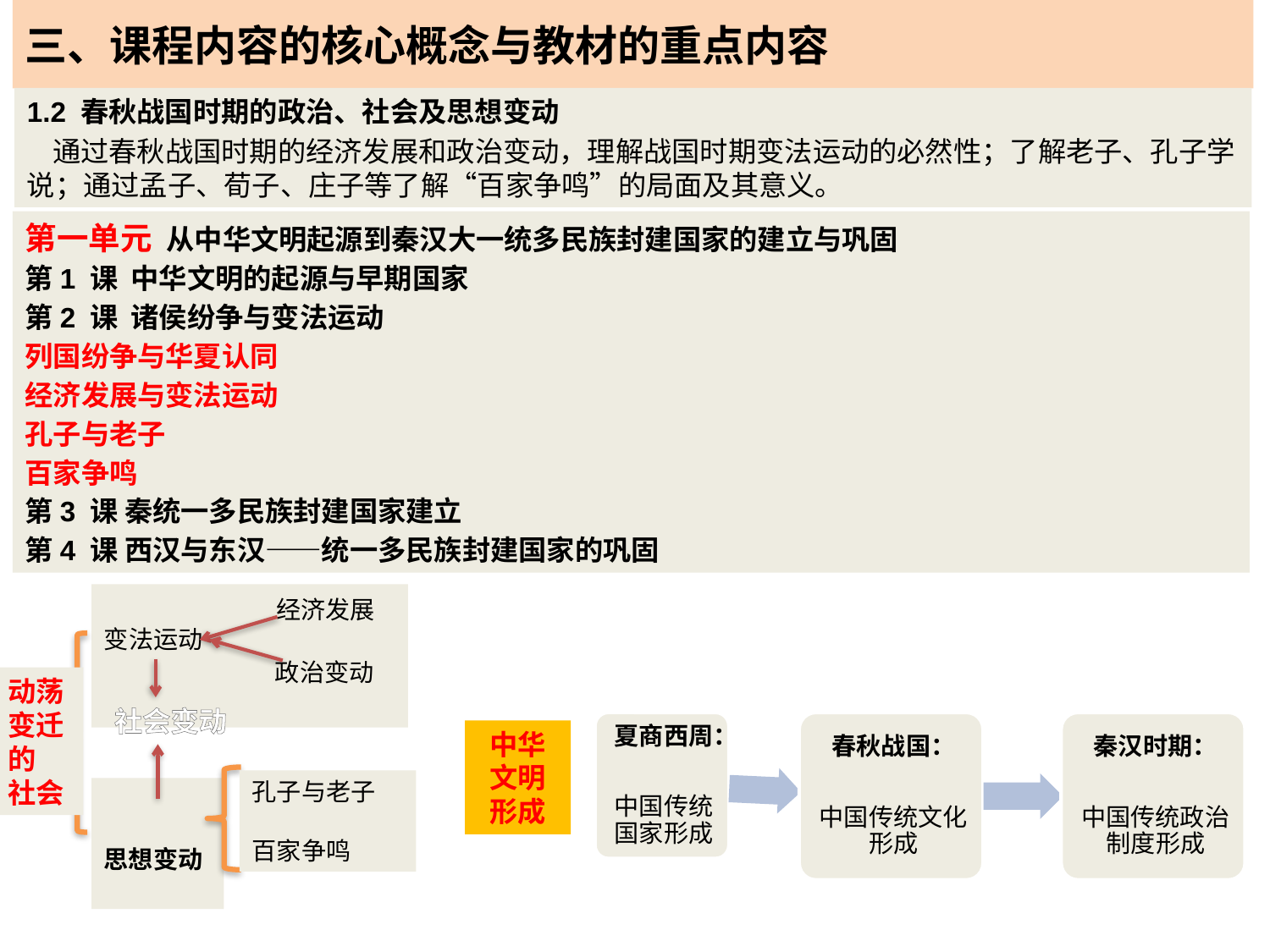

三、课程内容的核心概念与教材的重点内容

1.2 春秋战国时期的政治、社会及思想变动
   通过春秋战国时期的经济发展和政治变动，理解战国时期变法运动的必然性；了解老子、孔子学说；通过孟子、荀子、庄子等了解“百家争鸣”的局面及其意义。
第一单元  从中华文明起源到秦汉大一统多民族封建国家的建立与巩固
第1 课  中华文明的起源与早期国家
第2 课  诸侯纷争与变法运动
列国纷争与华夏认同
经济发展与变法运动
孔子与老子
百家争鸣
第3 课 秦统一多民族封建国家建立
第4 课 西汉与东汉——统一多民族封建国家的巩固
                          经济发展
变法运动
                              政治变动

动荡
变迁
的
社会
社会变动
夏商西周：

中国传统国家形成

春秋战国：

中国传统文化形成

秦汉时期：

中国传统政治制度形成
中华文明形成

孔子与老子

百家争鸣

思想变动